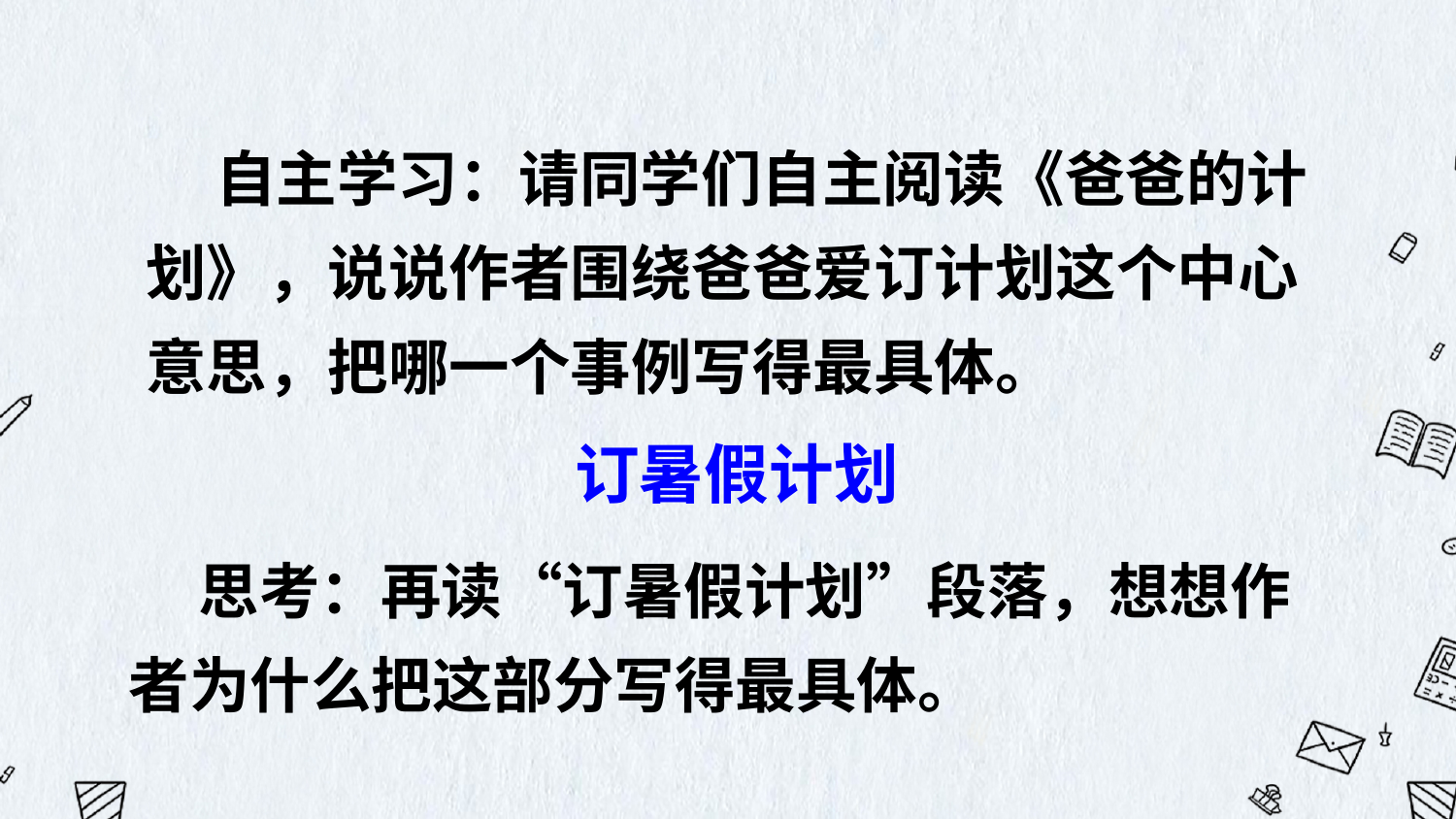

自主学习：请同学们自主阅读《爸爸的计划》，说说作者围绕爸爸爱订计划这个中心意思，把哪一个事例写得最具体。
订暑假计划
    思考：再读“订暑假计划”段落，想想作者为什么把这部分写得最具体。